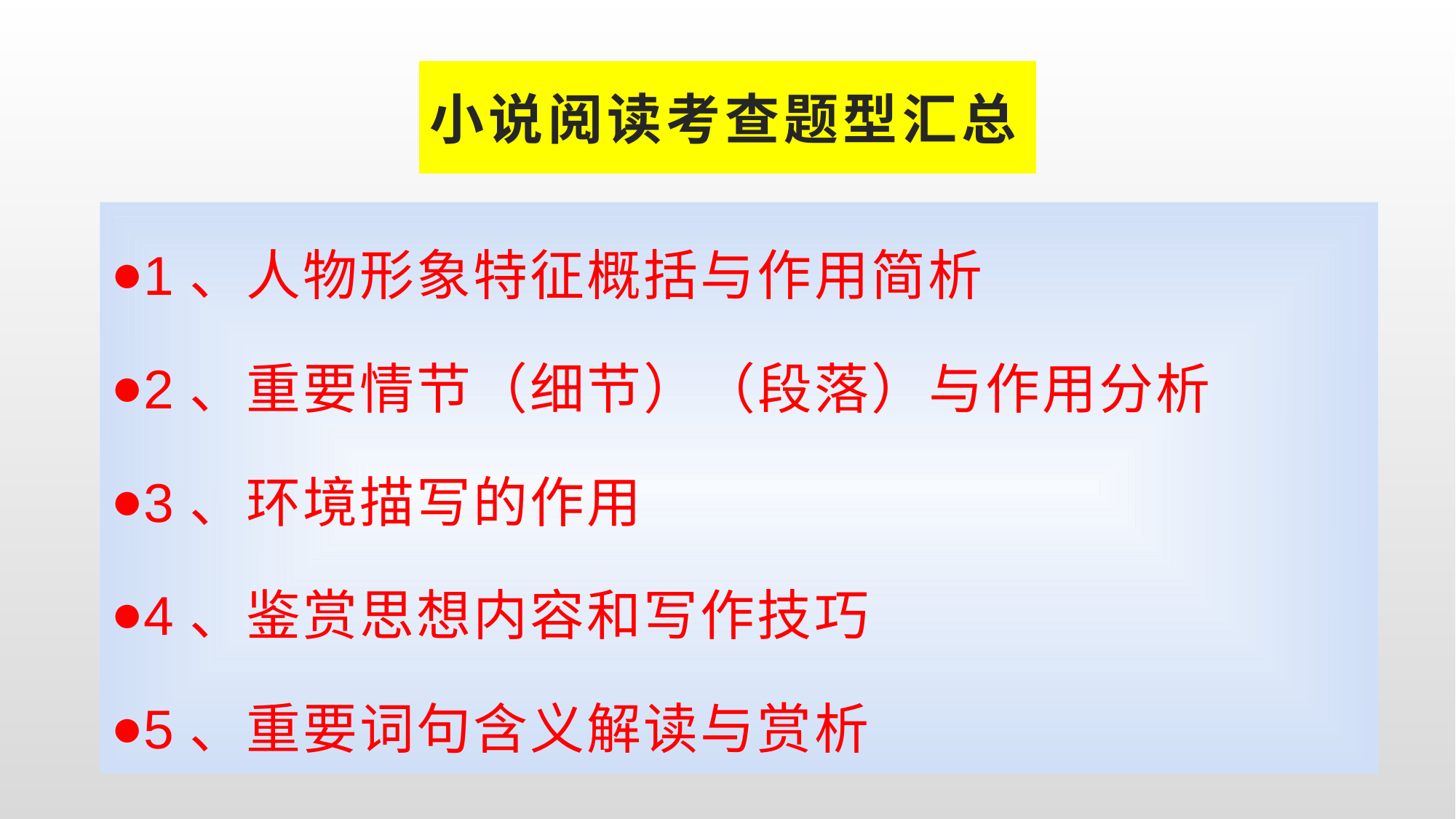

# 小说阅读考查题型汇总
1、人物形象特征概括与作用简析
2、重要情节（细节）（段落）与作用分析
3、环境描写的作用
4、鉴赏思想内容和写作技巧
5、重要词句含义解读与赏析